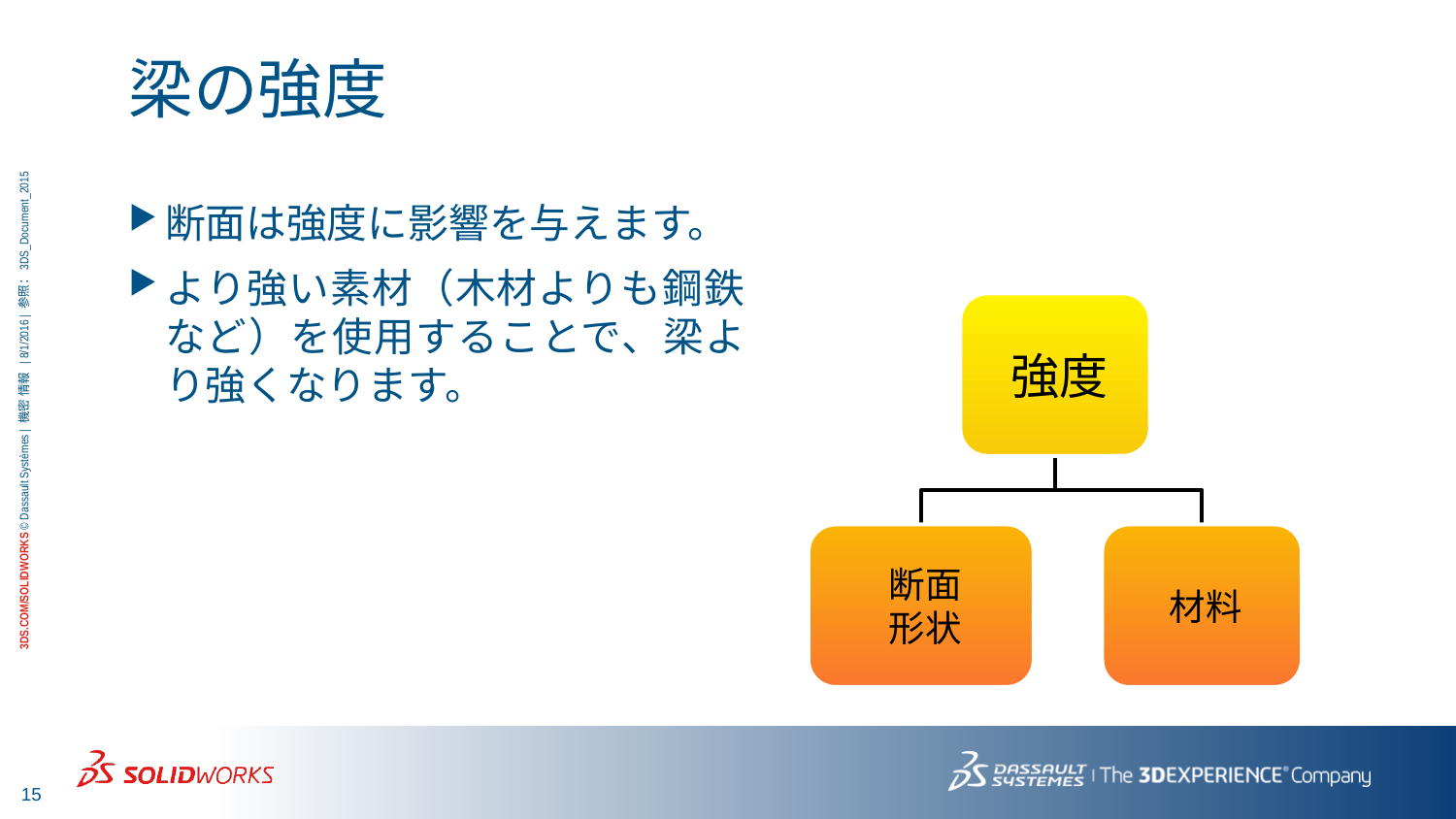

# 梁の強度
断面は強度に影響を与えます。
より強い素材（木材よりも鋼鉄など）を使用することで、梁より強くなります。
強度
断面
形状
材料